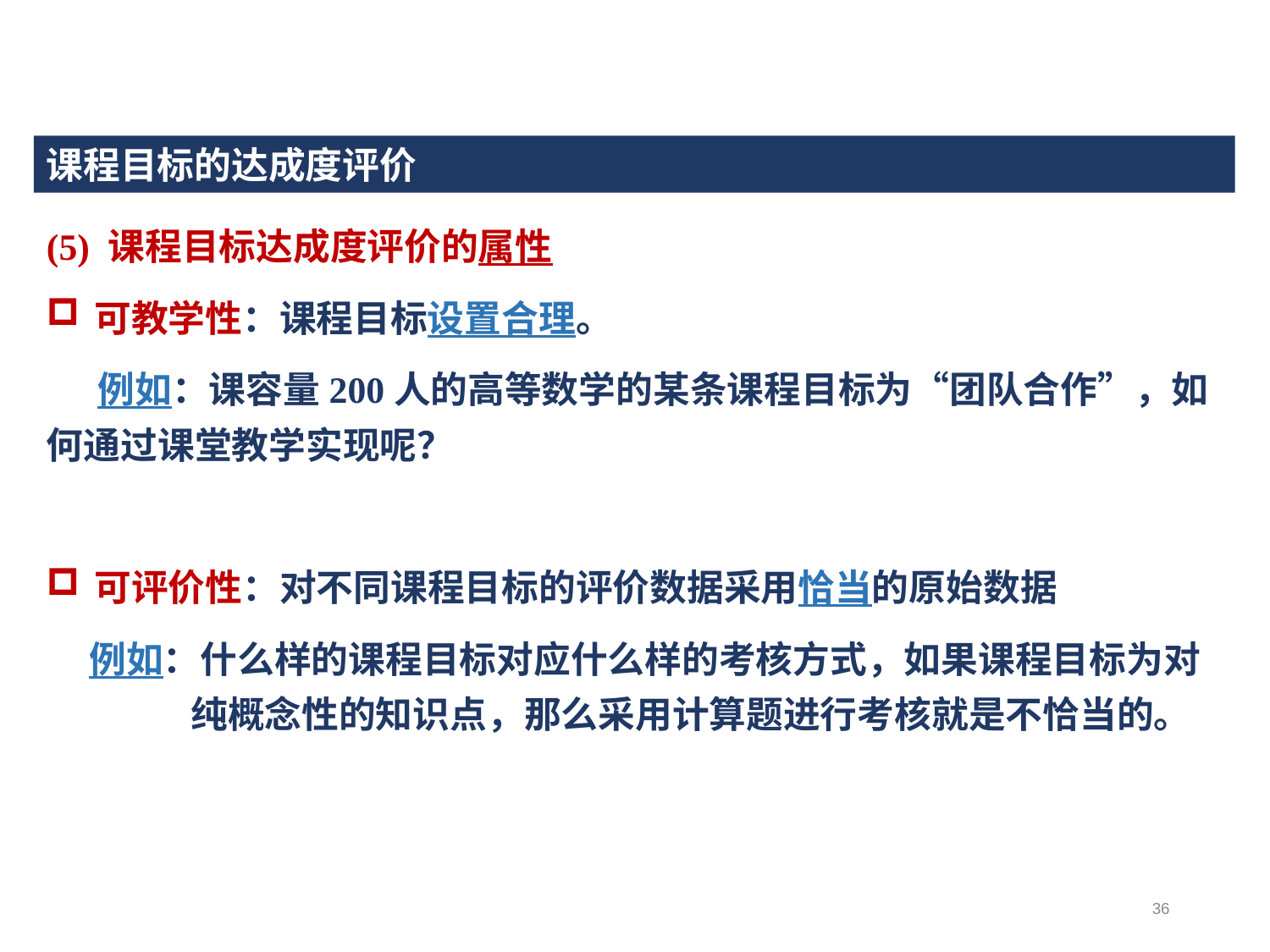

课程目标的达成度评价
(5) 课程目标达成度评价的属性
可教学性：课程目标设置合理。
     例如：课容量200人的高等数学的某条课程目标为“团队合作”，如何通过课堂教学实现呢？

可评价性：对不同课程目标的评价数据采用恰当的原始数据
    例如：什么样的课程目标对应什么样的考核方式，如果课程目标为对
                纯概念性的知识点，那么采用计算题进行考核就是不恰当的。
36